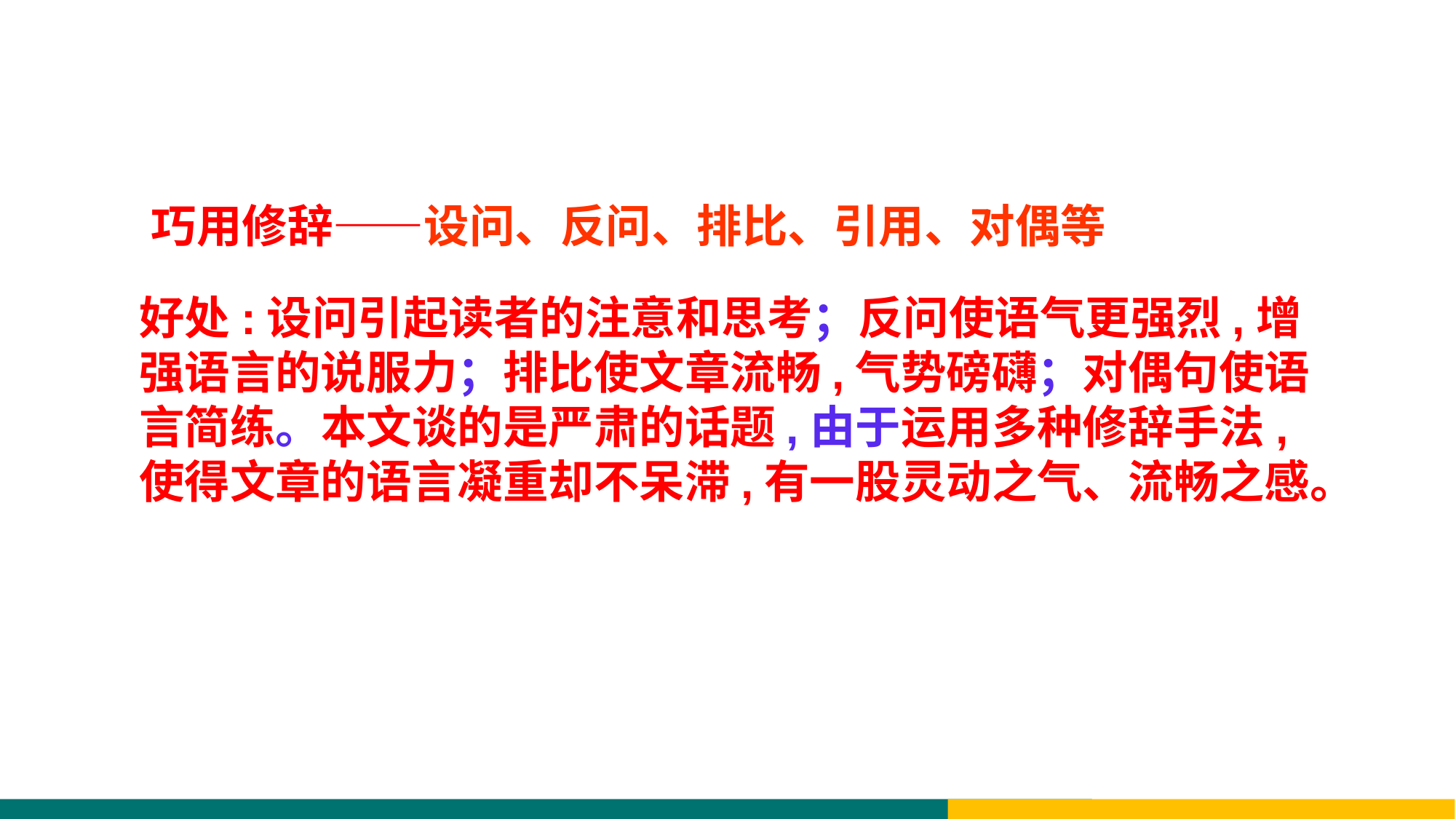

巧用修辞——设问、反问、排比、引用、对偶等
好处:设问引起读者的注意和思考；反问使语气更强烈,增强语言的说服力；排比使文章流畅,气势磅礴；对偶句使语言简练。本文谈的是严肃的话题,由于运用多种修辞手法,使得文章的语言凝重却不呆滞,有一股灵动之气、流畅之感。